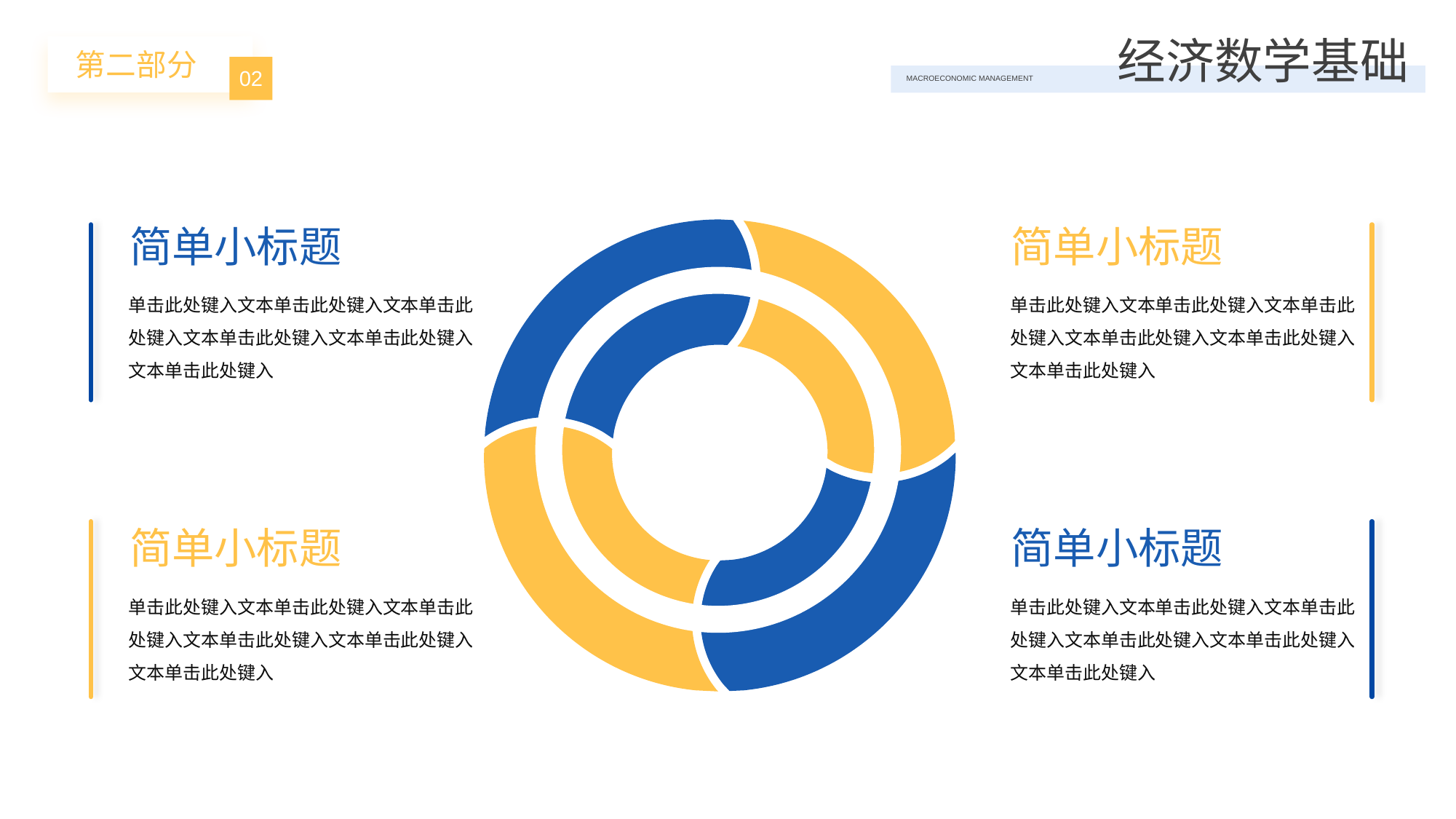

BY YUSHEN
经济数学基础

MACROECONOMIC MANAGEMENT

第二部分

02
简单小标题
单击此处键入文本单击此处键入文本单击此处键入文本单击此处键入文本单击此处键入文本单击此处键入
简单小标题
单击此处键入文本单击此处键入文本单击此处键入文本单击此处键入文本单击此处键入文本单击此处键入
简单小标题
单击此处键入文本单击此处键入文本单击此处键入文本单击此处键入文本单击此处键入文本单击此处键入
简单小标题
单击此处键入文本单击此处键入文本单击此处键入文本单击此处键入文本单击此处键入文本单击此处键入